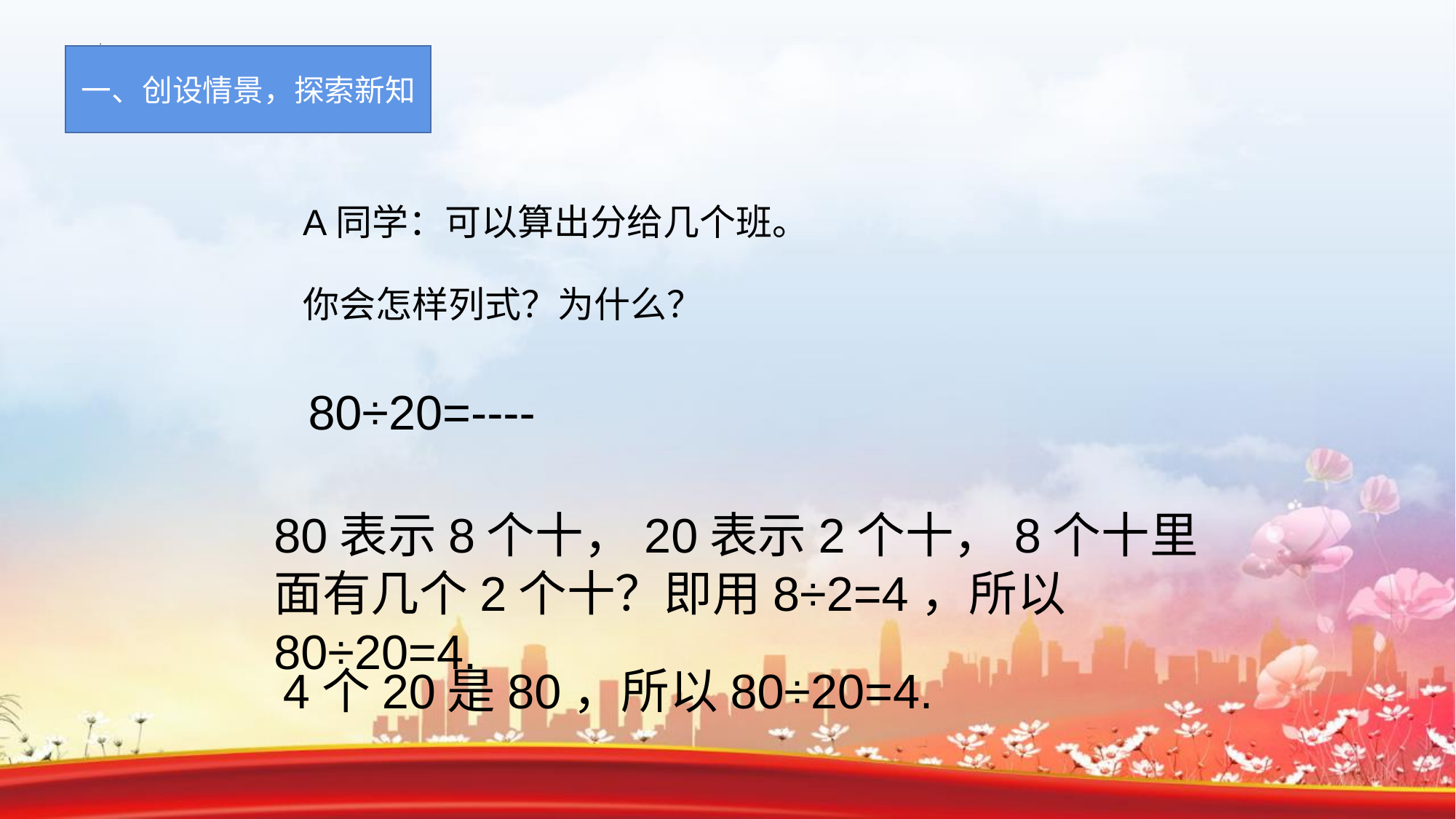

一、创设情景，探索新知
A同学：可以算出分给几个班。
你会怎样列式？为什么？
80÷20=----
80表示8个十，20表示2个十，8个十里面有几个2个十？即用8÷2=4，所以80÷20=4.
4个20是80，所以80÷20=4.